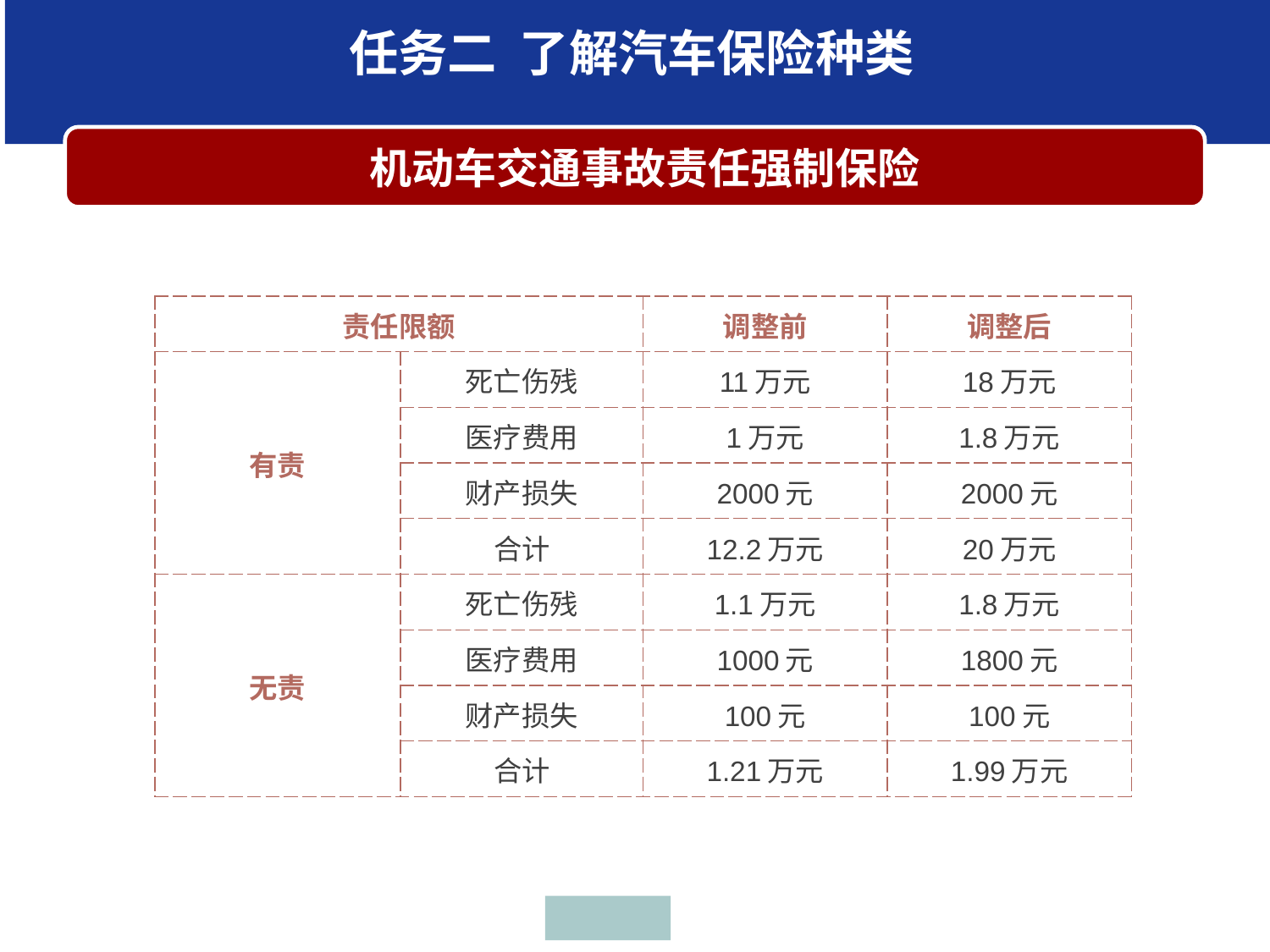

任务二  了解汽车保险种类
 机动车交通事故责任强制保险
| 责任限额 |  | 调整前 | 调整后 |
| --- | --- | --- | --- |
| 有责 | 死亡伤残 | 11万元 | 18万元 |
|  | 医疗费用 | 1万元 | 1.8万元 |
|  | 财产损失 | 2000元 | 2000元 |
|  | 合计 | 12.2万元 | 20万元 |
| 无责 | 死亡伤残 | 1.1万元 | 1.8万元 |
|  | 医疗费用 | 1000元 | 1800元 |
|  | 财产损失 | 100元 | 100元 |
|  | 合计 | 1.21万元 | 1.99万元 |
12